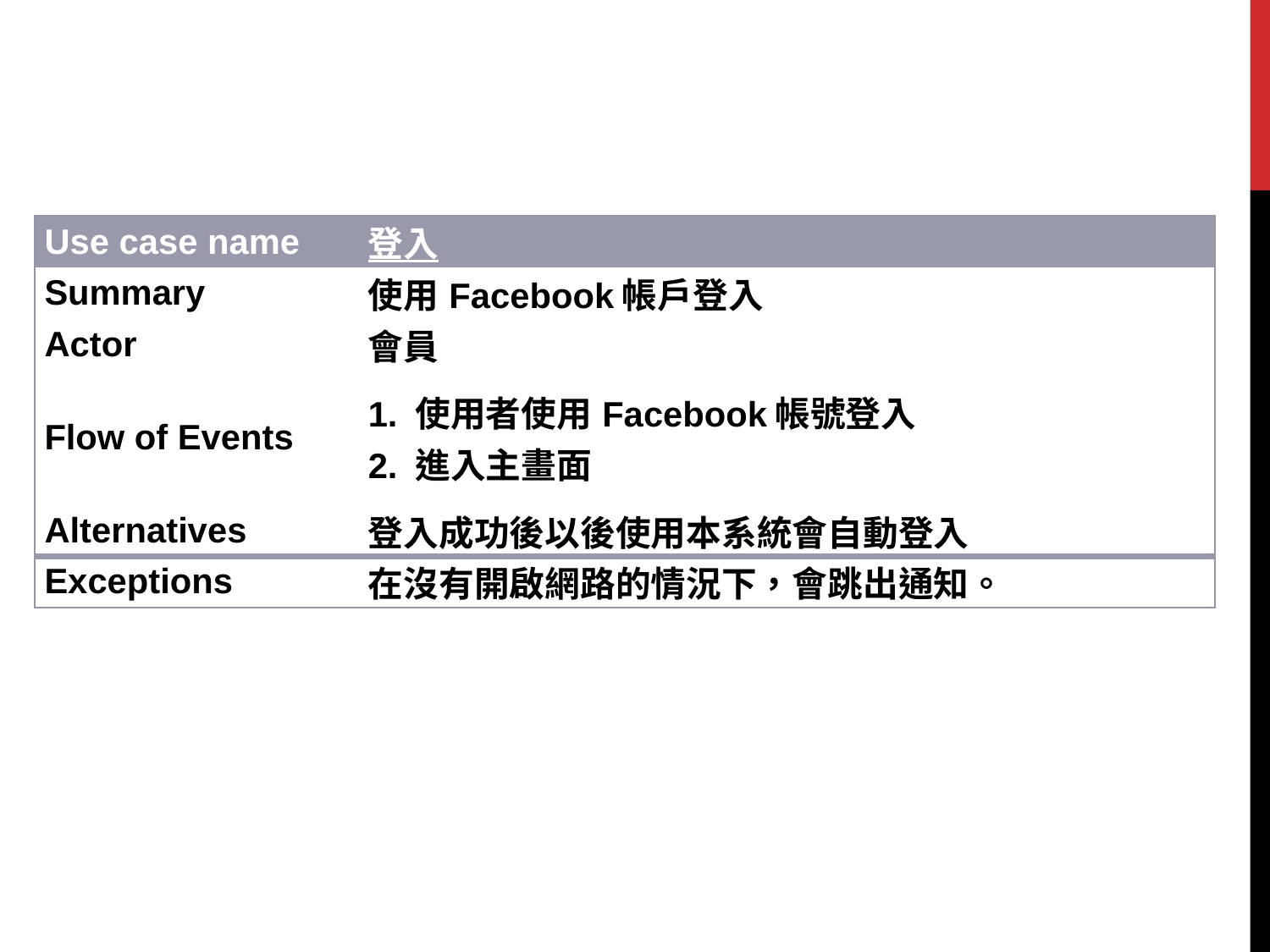

| Use case name | 登入 |
| --- | --- |
| Summary | 使用Facebook帳戶登入 |
| Actor | 會員 |
| Flow of Events | 1. 使用者使用Facebook帳號登入 2. 進入主畫面 |
| Alternatives | 登入成功後以後使用本系統會自動登入 |
| Exceptions | 在沒有開啟網路的情況下，會跳出通知。 |